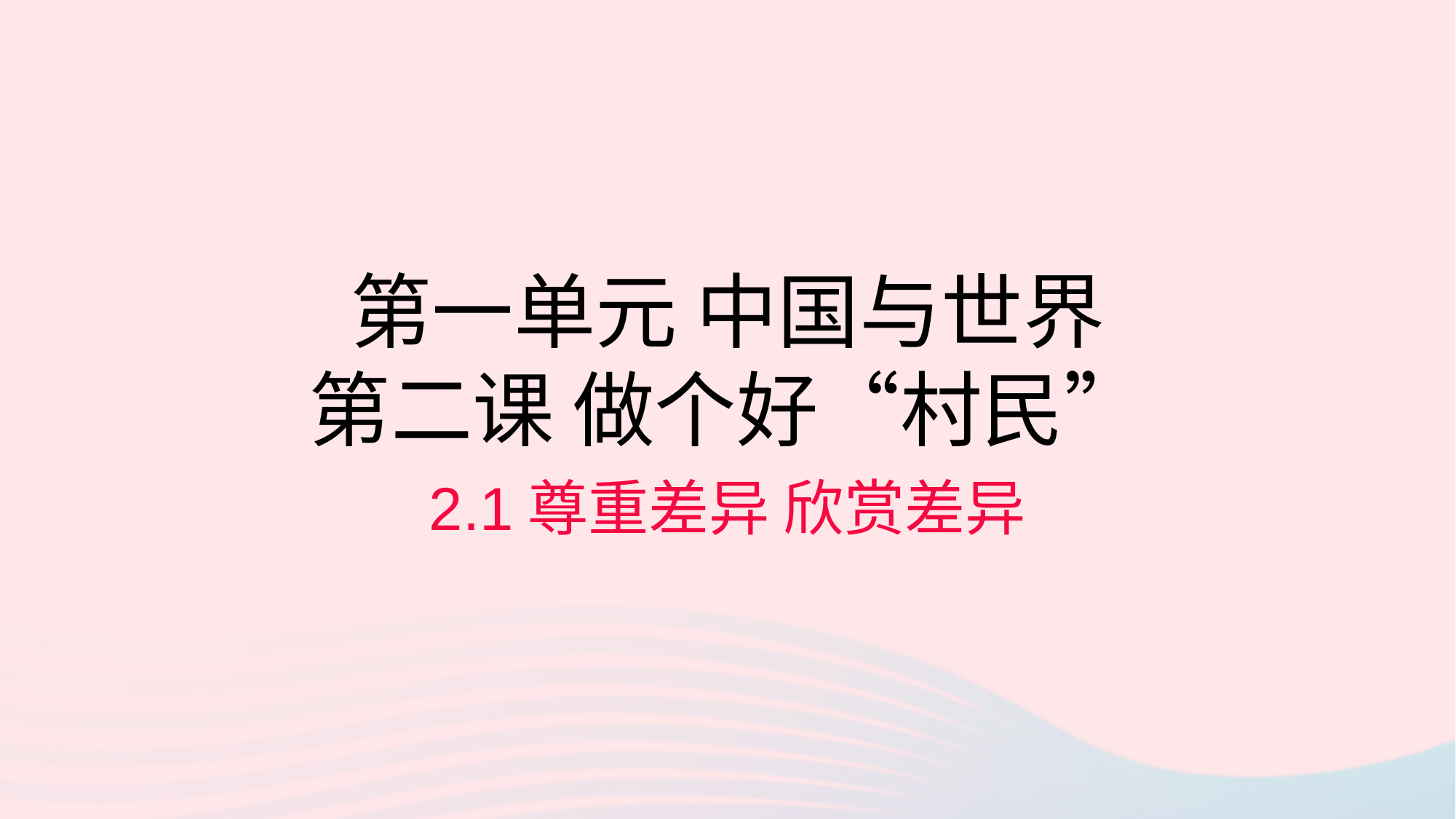

# 第一单元 中国与世界 第二课 做个好“村民”
2.1尊重差异 欣赏差异